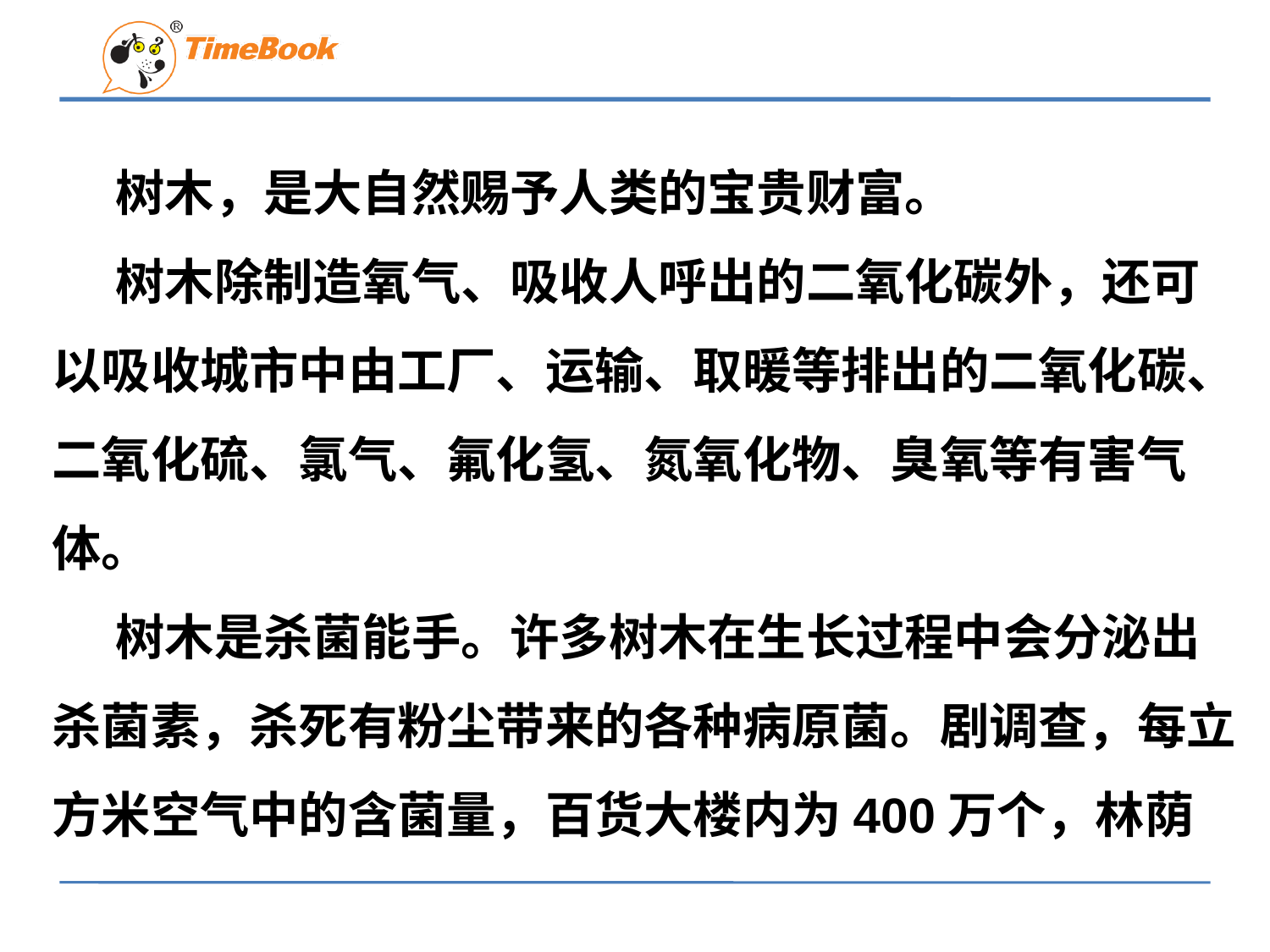

树木，是大自然赐予人类的宝贵财富。
树木除制造氧气、吸收人呼出的二氧化碳外，还可以吸收城市中由工厂、运输、取暖等排出的二氧化碳、二氧化硫、氯气、氟化氢、氮氧化物、臭氧等有害气体。
树木是杀菌能手。许多树木在生长过程中会分泌出杀菌素，杀死有粉尘带来的各种病原菌。剧调查，每立方米空气中的含菌量，百货大楼内为400万个，林荫